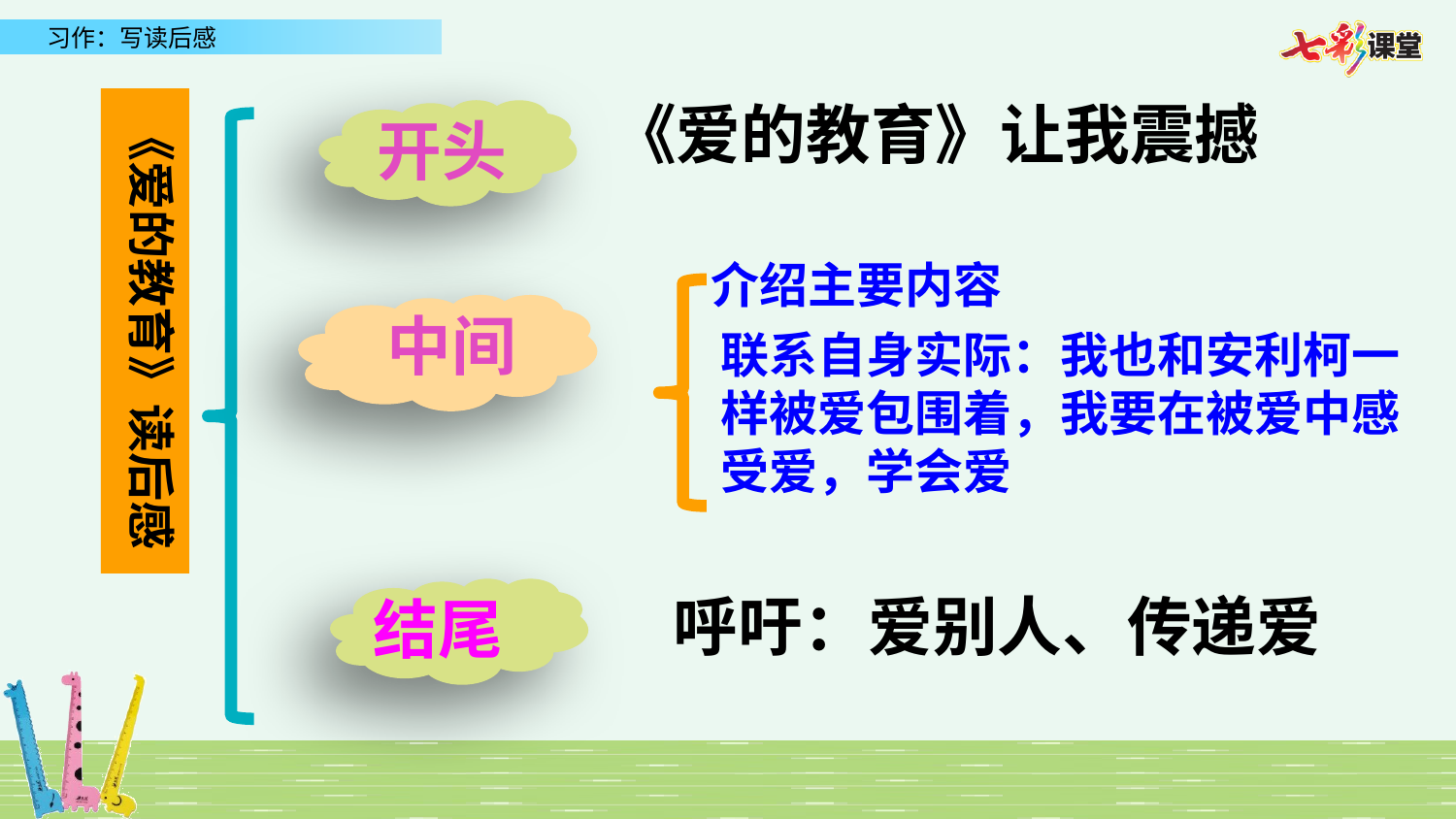

《爱的教育》让我震撼
《爱的教育》读后感

开头

介绍主要内容

中间
联系自身实际：我也和安利柯一样被爱包围着，我要在被爱中感受爱，学会爱

结尾
呼吁：爱别人、传递爱